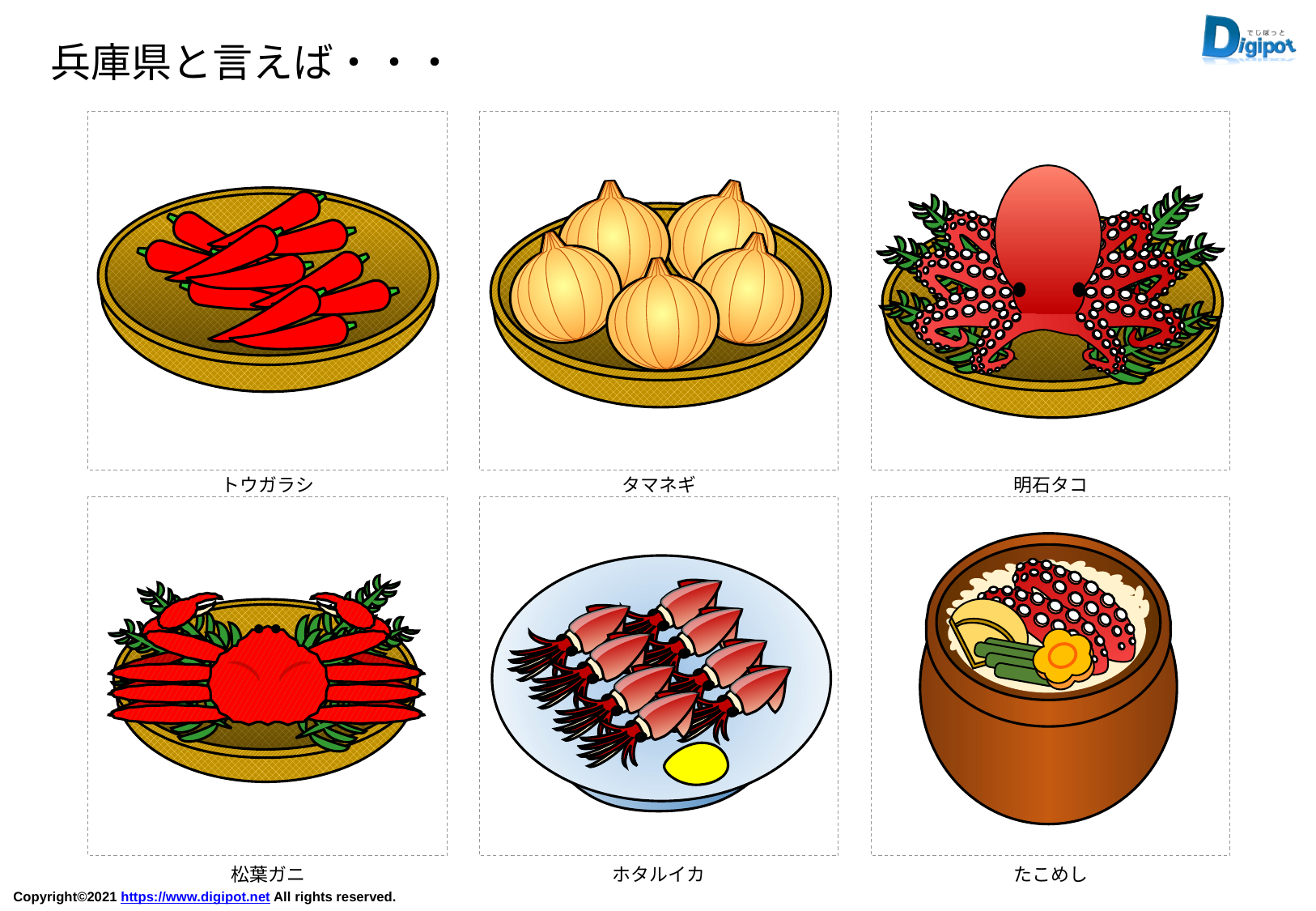

兵庫県と言えば・・・

トウガラシ
タマネギ
明石タコ

松葉ガニ
ホタルイカ
たこめし